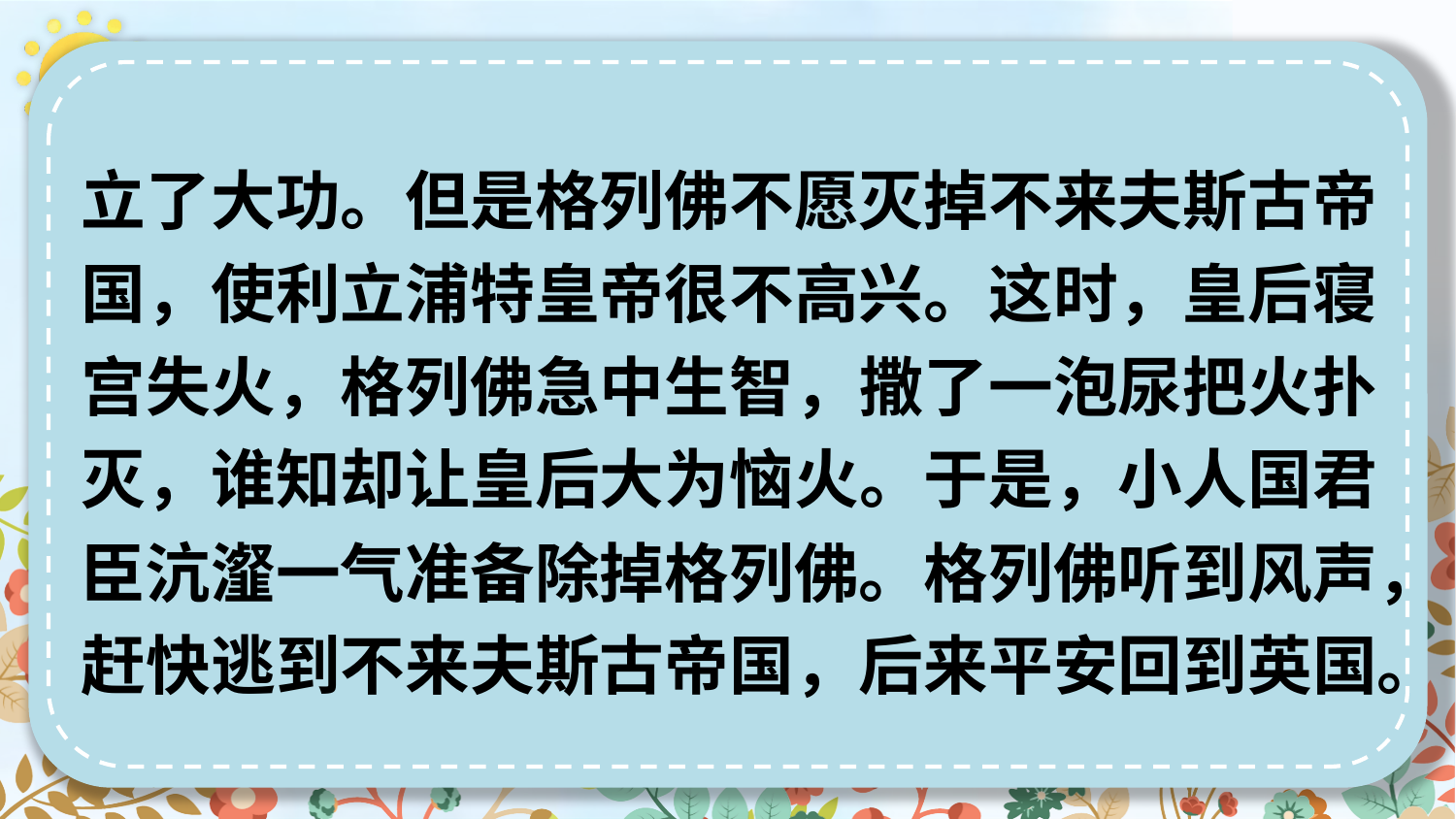

立了大功。但是格列佛不愿灭掉不来夫斯古帝国，使利立浦特皇帝很不高兴。这时，皇后寝宫失火，格列佛急中生智，撒了一泡尿把火扑灭，谁知却让皇后大为恼火。于是，小人国君臣沆瀣一气准备除掉格列佛。格列佛听到风声，赶快逃到不来夫斯古帝国，后来平安回到英国。